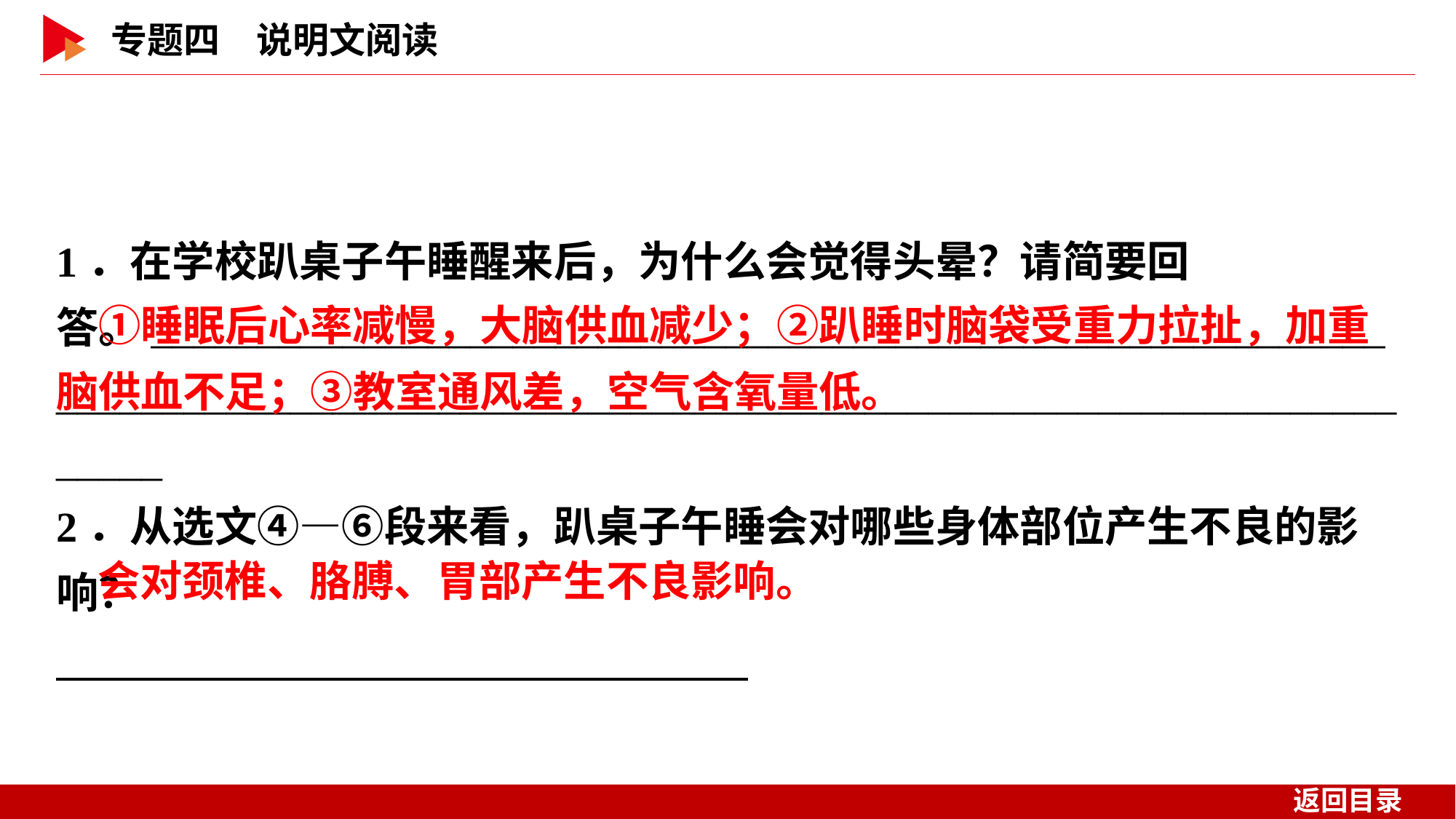

1．在学校趴桌子午睡醒来后，为什么会觉得头晕？请简要回答。______________________________________________________________________________________________________________________________
2．从选文④—⑥段来看，趴桌子午睡会对哪些身体部位产生不良的影响？

　①睡眠后心率减慢，大脑供血减少；②趴睡时脑袋受重力拉扯，加重脑供血不足；③教室通风差，空气含氧量低。
会对颈椎、胳膊、胃部产生不良影响。